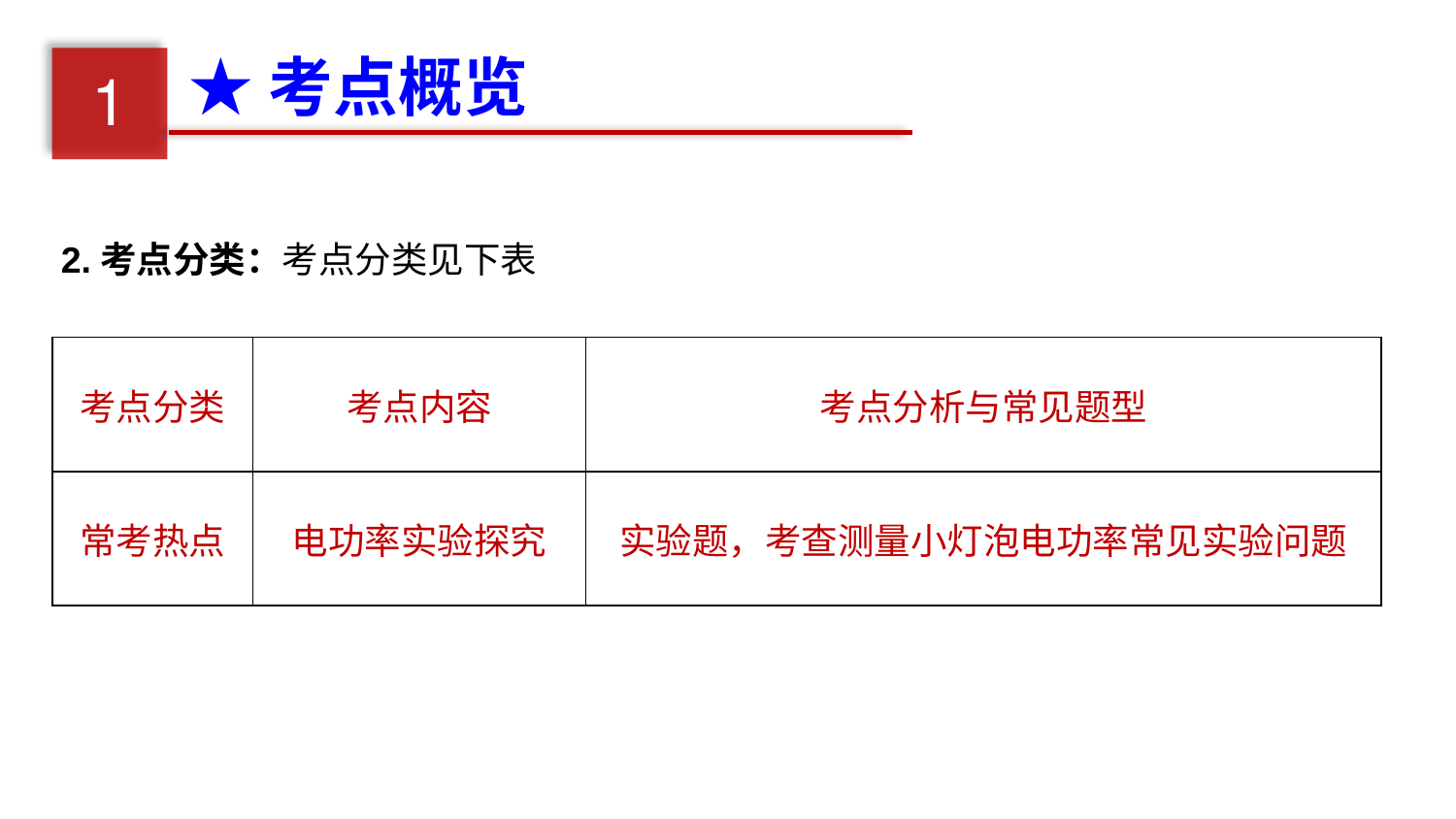

★考点概览

1
2.考点分类：考点分类见下表
| 考点分类 | 考点内容 | 考点分析与常见题型 |
| --- | --- | --- |
| 常考热点 | 电功率实验探究 | 实验题，考查测量小灯泡电功率常见实验问题 |